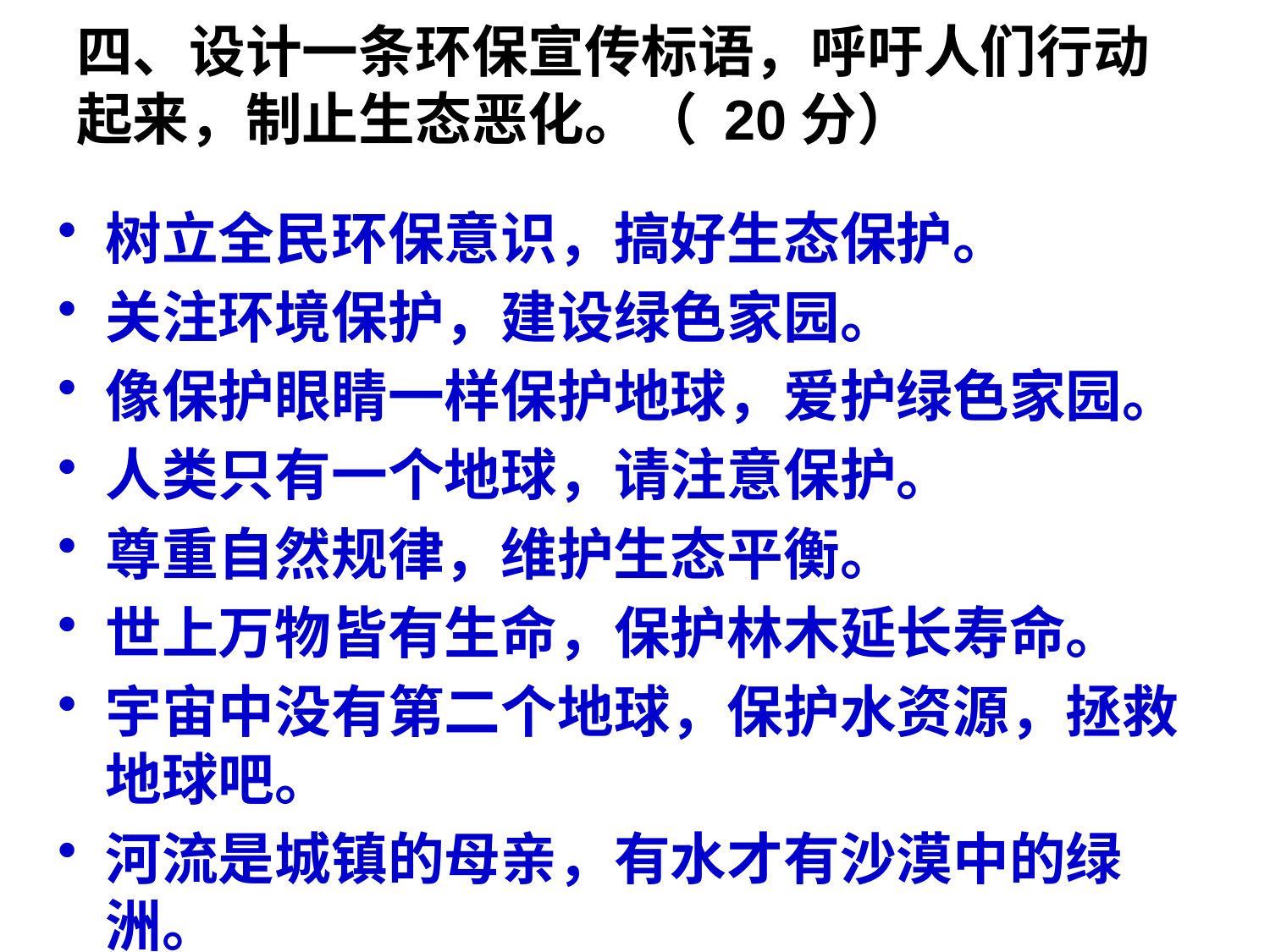

# 四、设计一条环保宣传标语，呼吁人们行动起来，制止生态恶化。（ 20分）
树立全民环保意识，搞好生态保护。
关注环境保护，建设绿色家园。
像保护眼睛一样保护地球，爱护绿色家园。
人类只有一个地球，请注意保护。
尊重自然规律，维护生态平衡。
世上万物皆有生命，保护林木延长寿命。
宇宙中没有第二个地球，保护水资源，拯救地球吧。
河流是城镇的母亲，有水才有沙漠中的绿洲。
从我做起，保护环境。